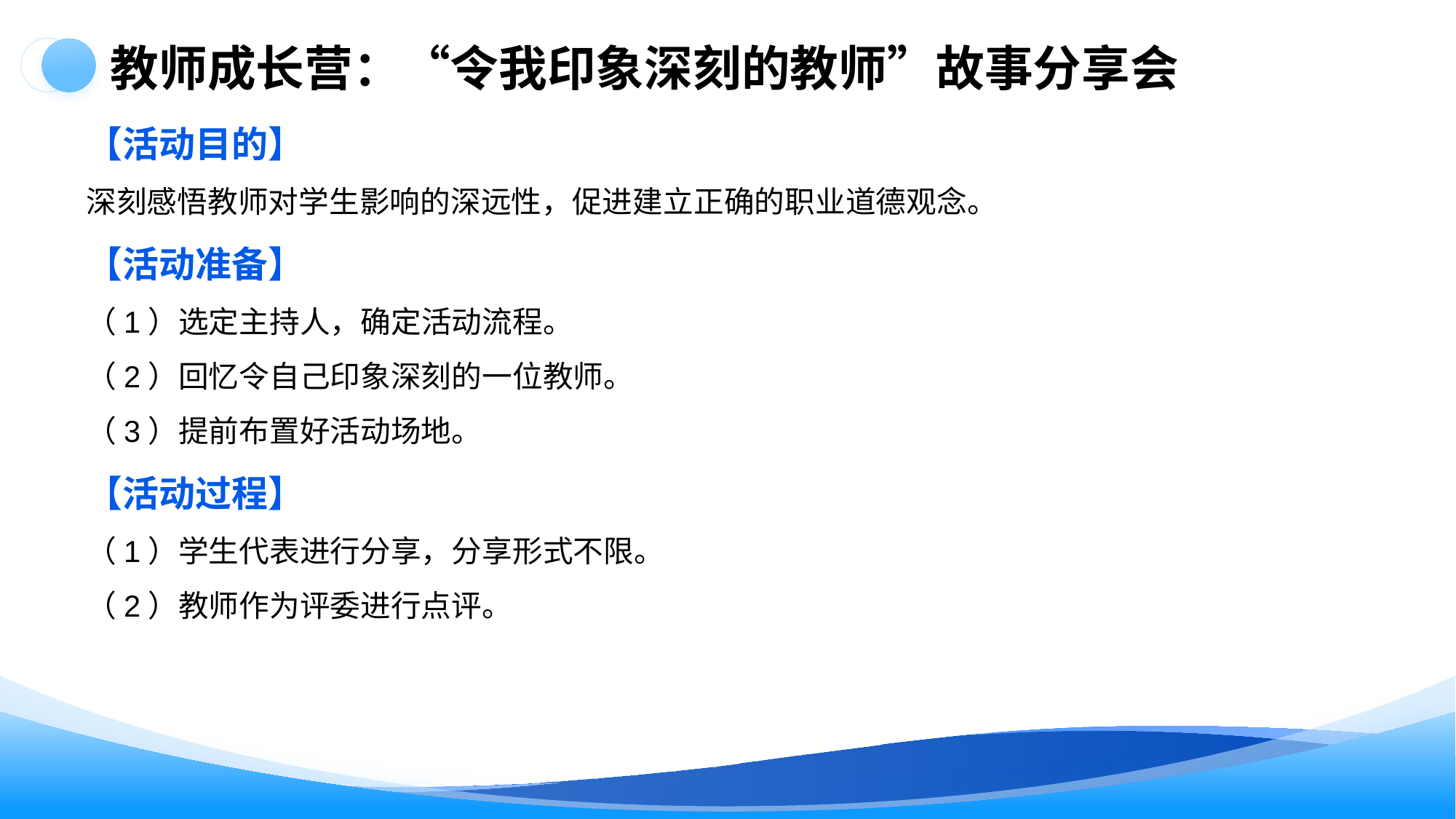

教师成长营：“令我印象深刻的教师”故事分享会

【活动目的】
深刻感悟教师对学生影响的深远性，促进建立正确的职业道德观念。
【活动准备】
（1）选定主持人，确定活动流程。
（2）回忆令自己印象深刻的一位教师。
（3）提前布置好活动场地。
【活动过程】
（1）学生代表进行分享，分享形式不限。
（2）教师作为评委进行点评。